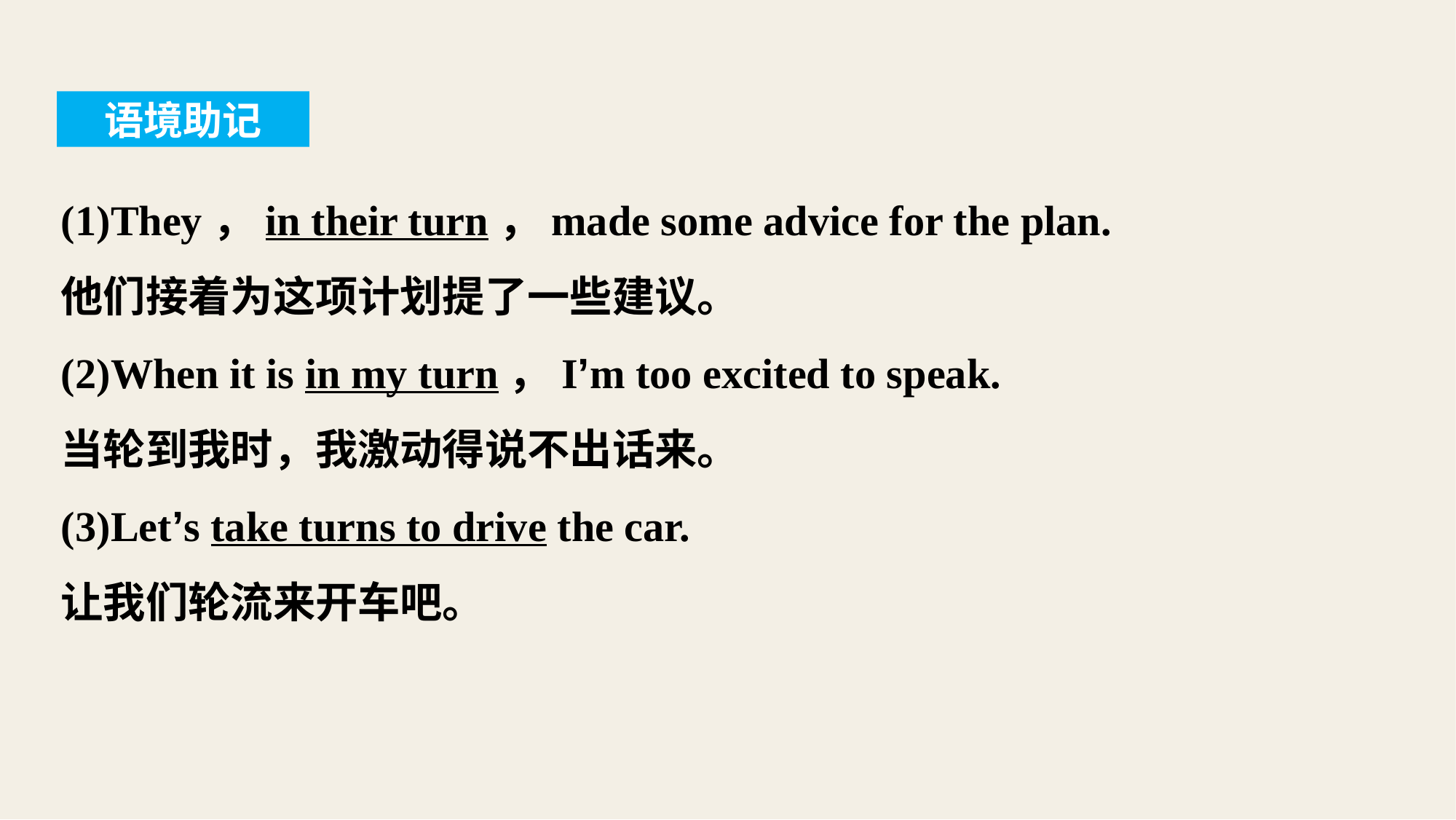

语境助记
(1)They，in their turn，made some advice for the plan.
他们接着为这项计划提了一些建议。
(2)When it is in my turn，I’m too excited to speak.
当轮到我时，我激动得说不出话来。
(3)Let’s take turns to drive the car.
让我们轮流来开车吧。